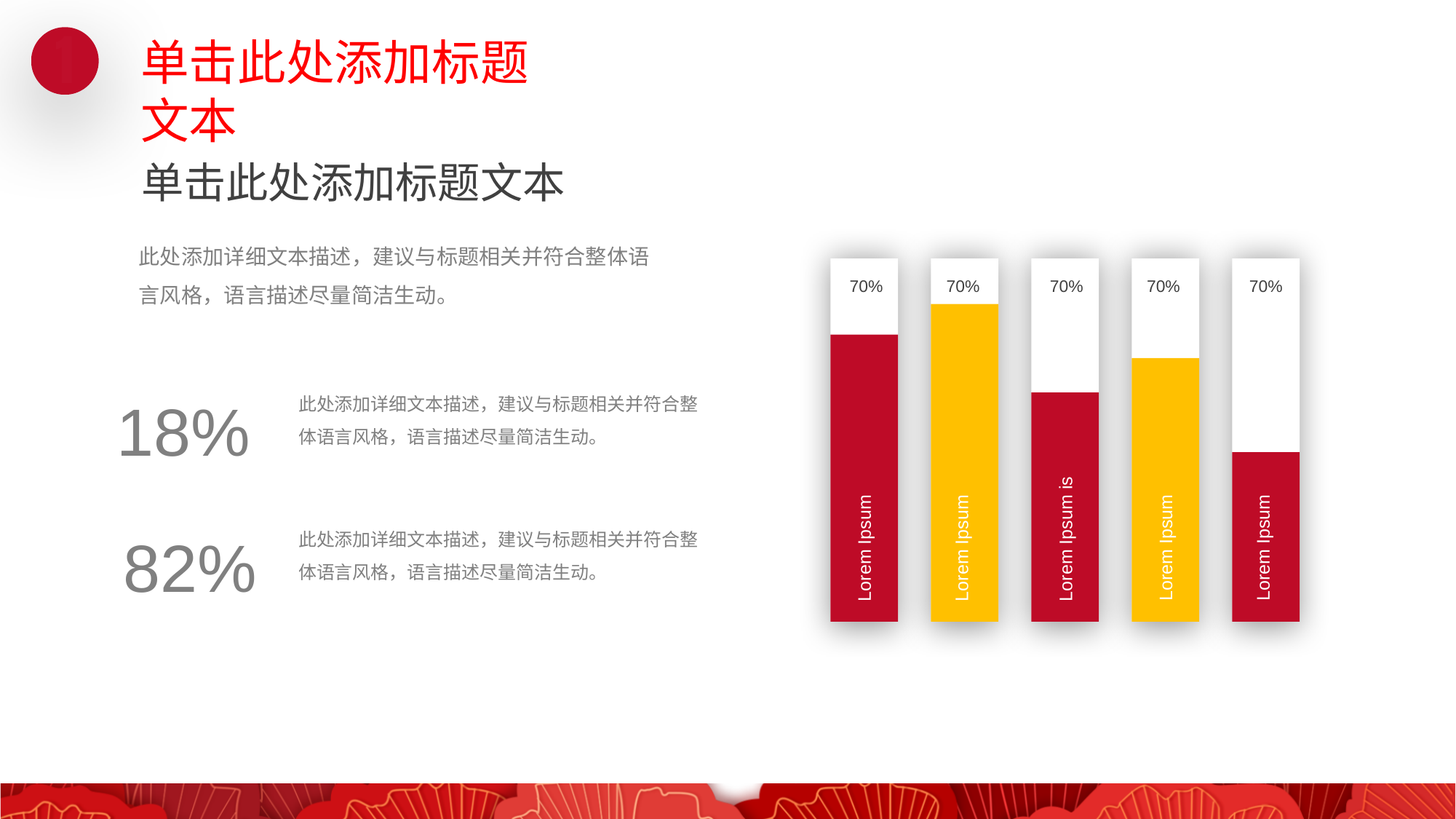

1
单击此处添加标题文本
单击此处添加标题文本
此处添加详细文本描述，建议与标题相关并符合整体语言风格，语言描述尽量简洁生动。

70%
70%
70%
70%
70%

此处添加详细文本描述，建议与标题相关并符合整体语言风格，语言描述尽量简洁生动。
18%

Lorem Ipsum
Lorem Ipsum
Lorem Ipsum
Lorem Ipsum
Lorem Ipsum is

此处添加详细文本描述，建议与标题相关并符合整体语言风格，语言描述尽量简洁生动。
82%